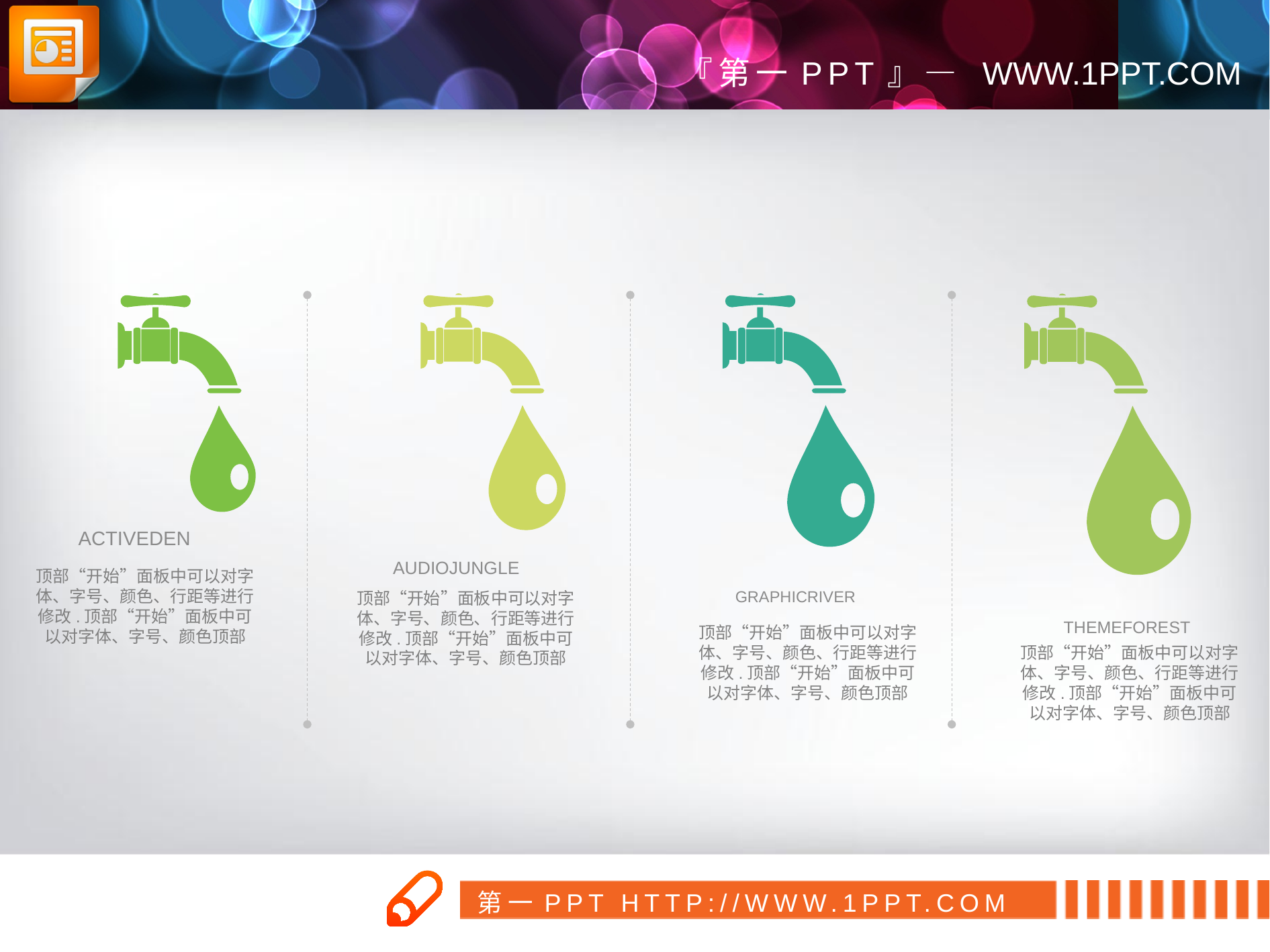

ACTIVEDEN
AUDIOJUNGLE
顶部“开始”面板中可以对字体、字号、颜色、行距等进行修改.顶部“开始”面板中可以对字体、字号、颜色顶部
GRAPHICRIVER
顶部“开始”面板中可以对字体、字号、颜色、行距等进行修改.顶部“开始”面板中可以对字体、字号、颜色顶部
THEMEFOREST
顶部“开始”面板中可以对字体、字号、颜色、行距等进行修改.顶部“开始”面板中可以对字体、字号、颜色顶部
顶部“开始”面板中可以对字体、字号、颜色、行距等进行修改.顶部“开始”面板中可以对字体、字号、颜色顶部